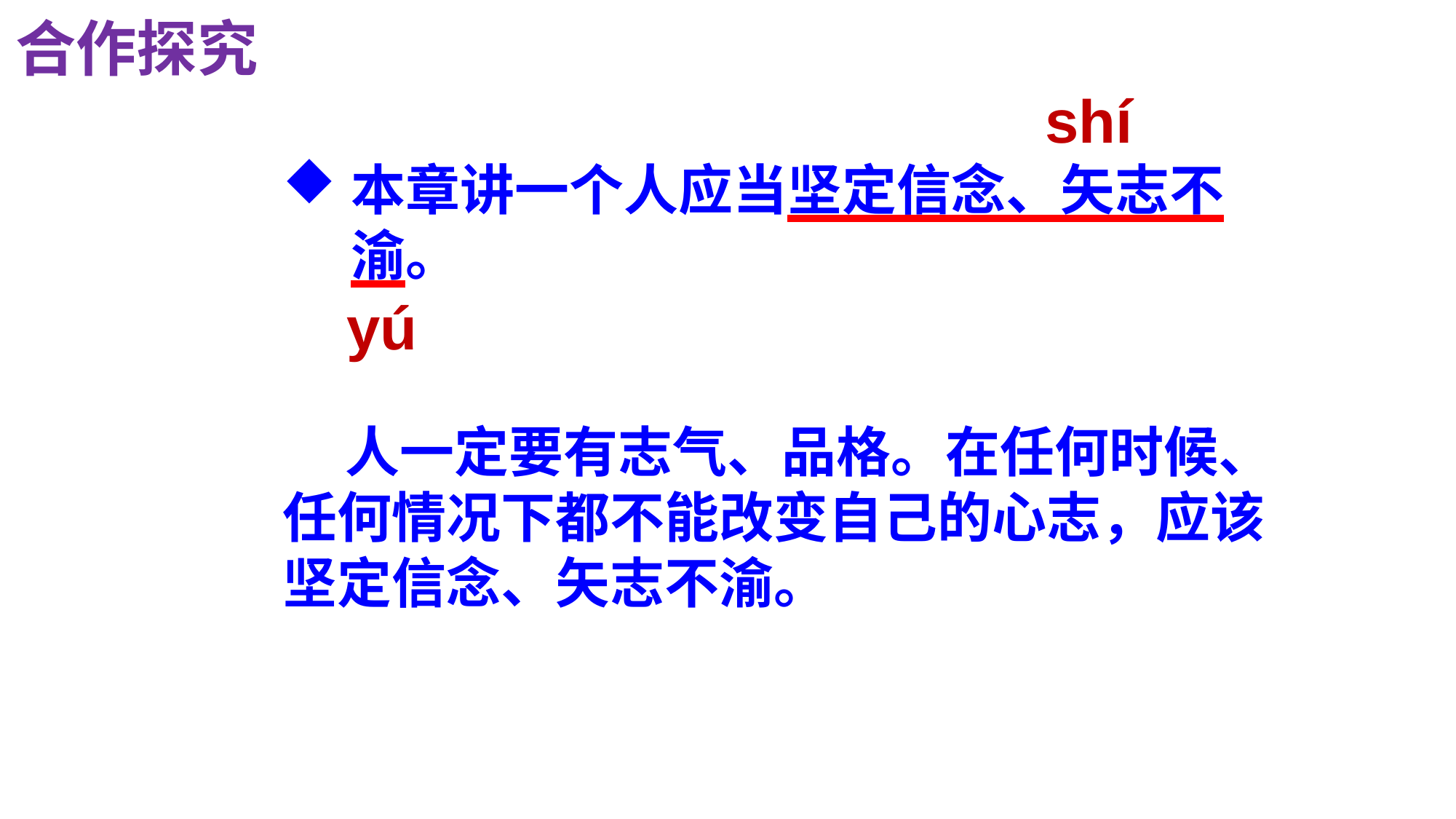

合作探究
shí
本章讲一个人应当坚定信念、矢志不渝。

    人一定要有志气、品格。在任何时候、任何情况下都不能改变自己的心志，应该坚定信念、矢志不渝。

yú